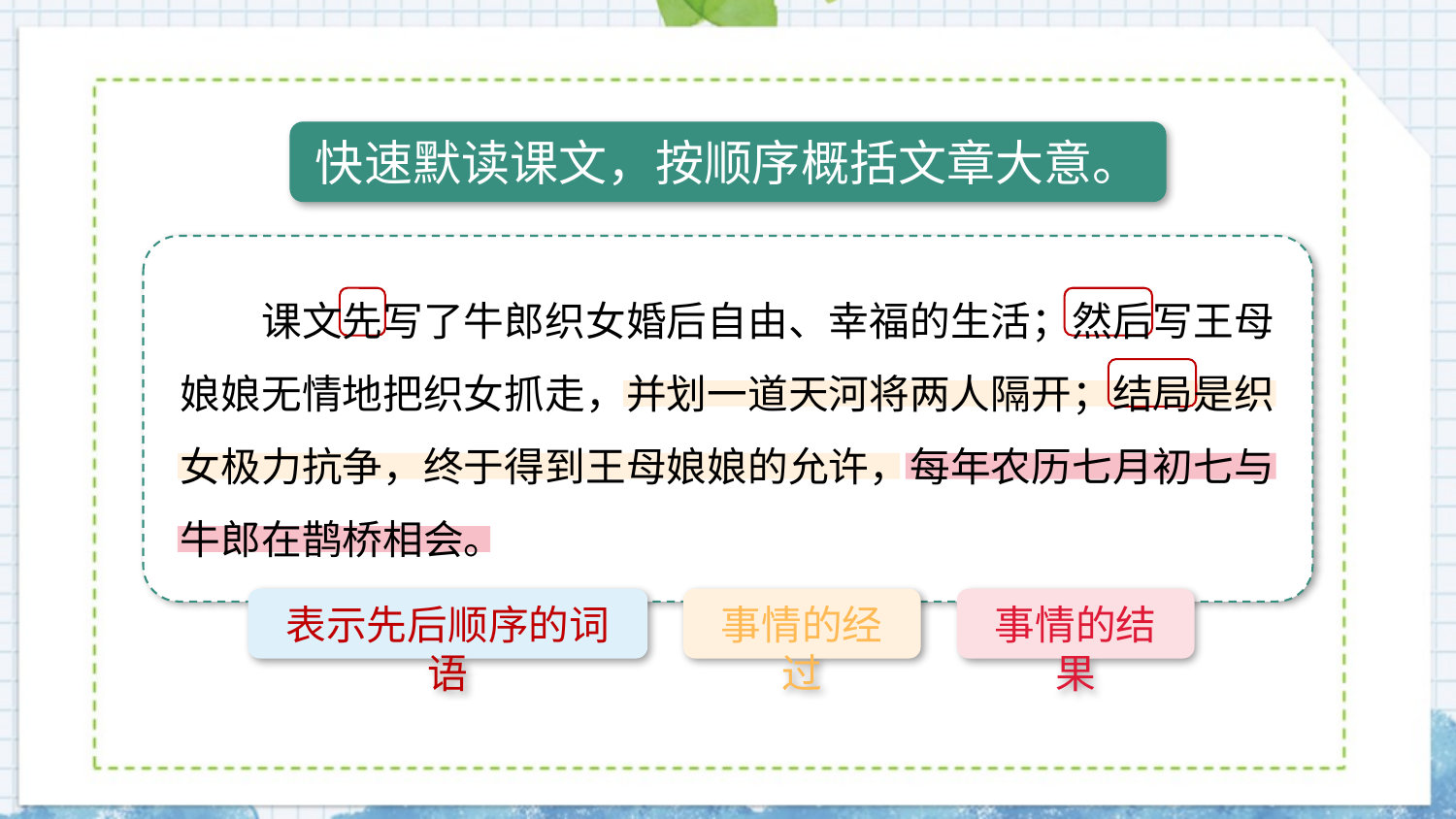

快速默读课文，按顺序概括文章大意。

　　课文先写了牛郎织女婚后自由、幸福的生活；然后写王母娘娘无情地把织女抓走，并划一道天河将两人隔开；结局是织女极力抗争，终于得到王母娘娘的允许，每年农历七月初七与牛郎在鹊桥相会。

表示先后顺序的词语
事情的经过
事情的结果